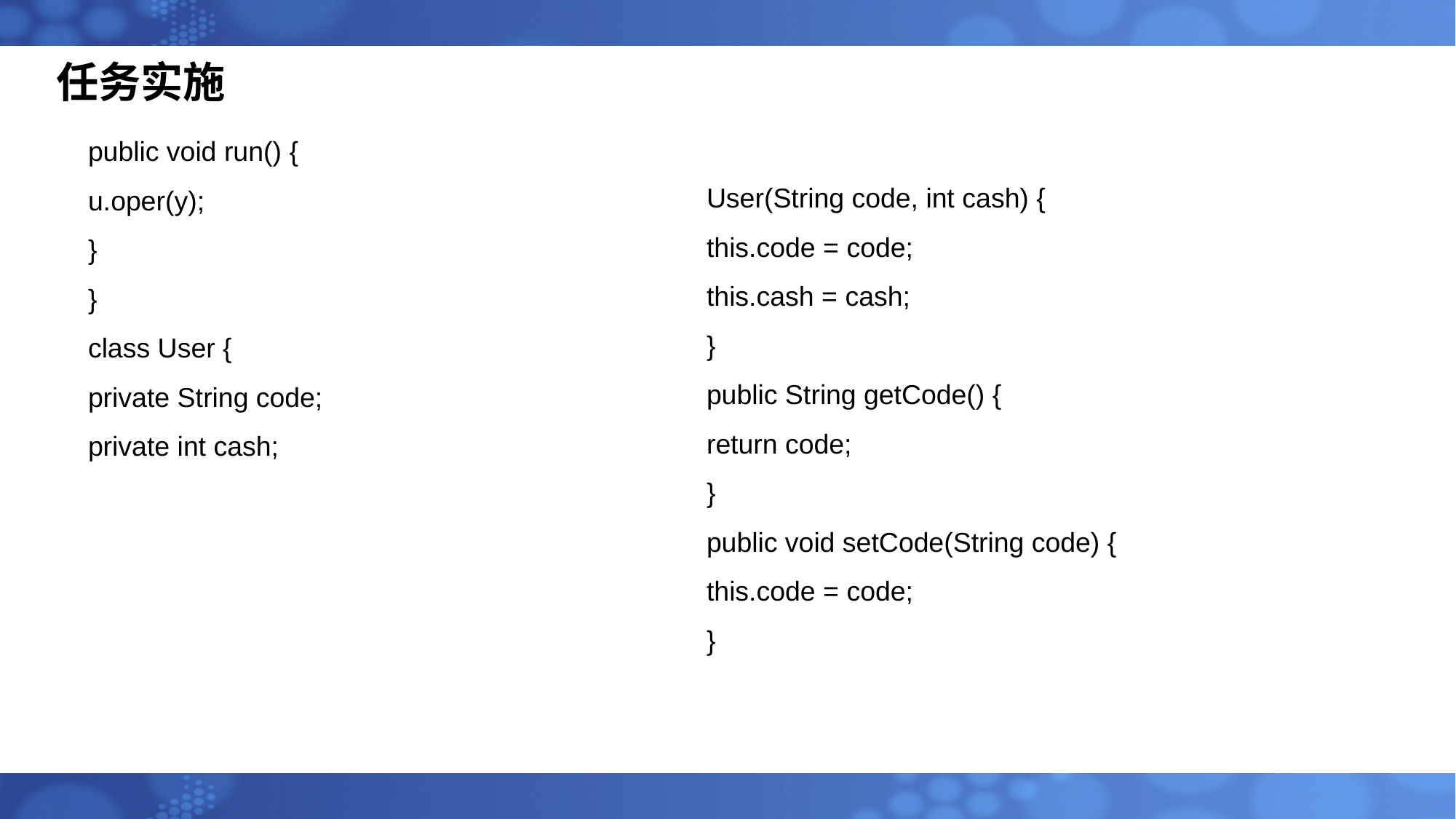

任务实施
public void run() {
u.oper(y);
}
}
class User {
private String code;
private int cash;
User(String code, int cash) {
this.code = code;
this.cash = cash;
}
public String getCode() {
return code;
}
public void setCode(String code) {
this.code = code;
}